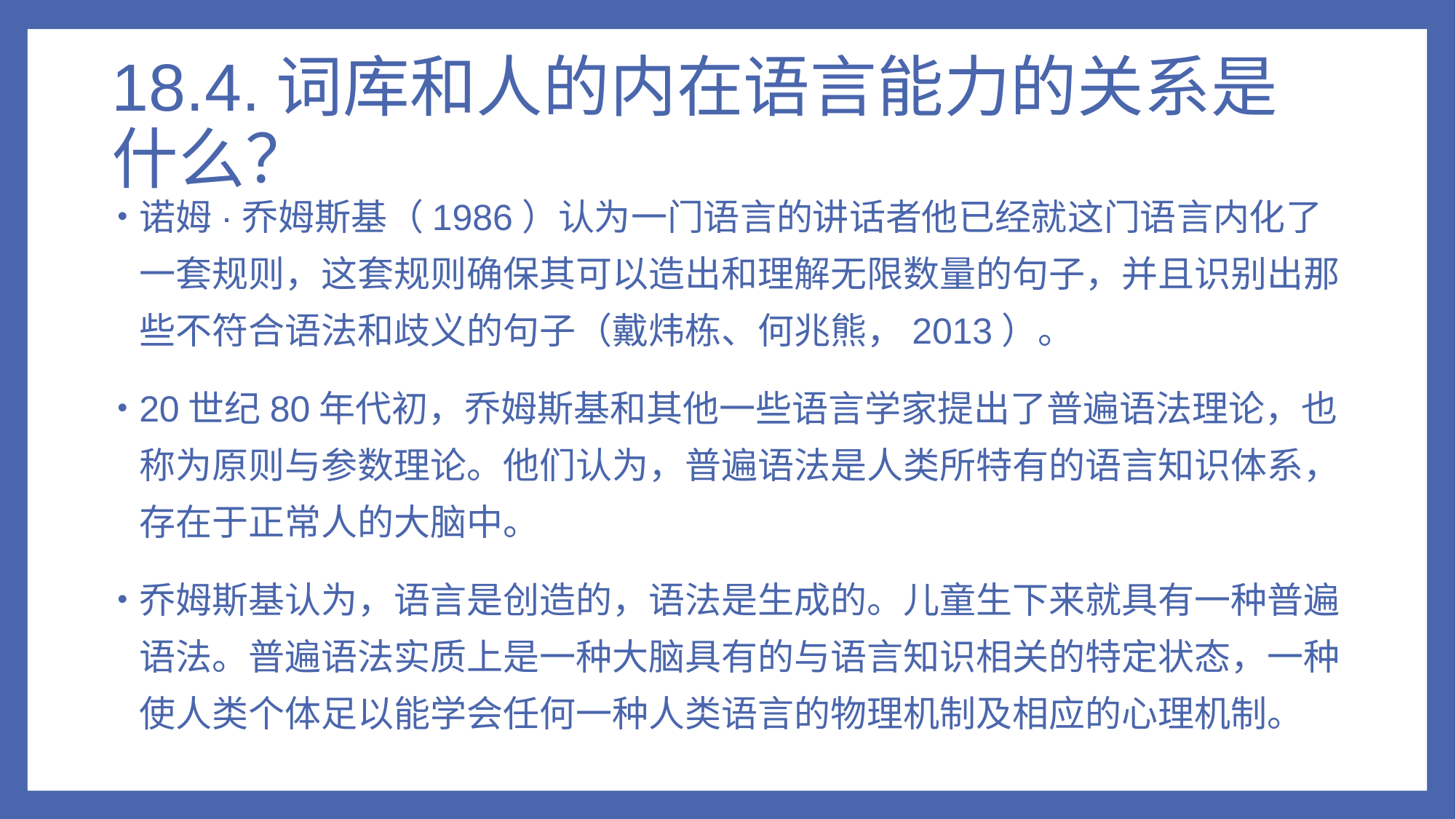

# 18.4.词库和人的内在语言能力的关系是什么？
诺姆·乔姆斯基（1986）认为一门语言的讲话者他已经就这门语言内化了一套规则，这套规则确保其可以造出和理解无限数量的句子，并且识别出那些不符合语法和歧义的句子（戴炜栋、何兆熊，2013）。
20世纪80年代初，乔姆斯基和其他一些语言学家提出了普遍语法理论，也称为原则与参数理论。他们认为，普遍语法是人类所特有的语言知识体系，存在于正常人的大脑中。
乔姆斯基认为，语言是创造的，语法是生成的。儿童生下来就具有一种普遍语法。普遍语法实质上是一种大脑具有的与语言知识相关的特定状态，一种使人类个体足以能学会任何一种人类语言的物理机制及相应的心理机制。